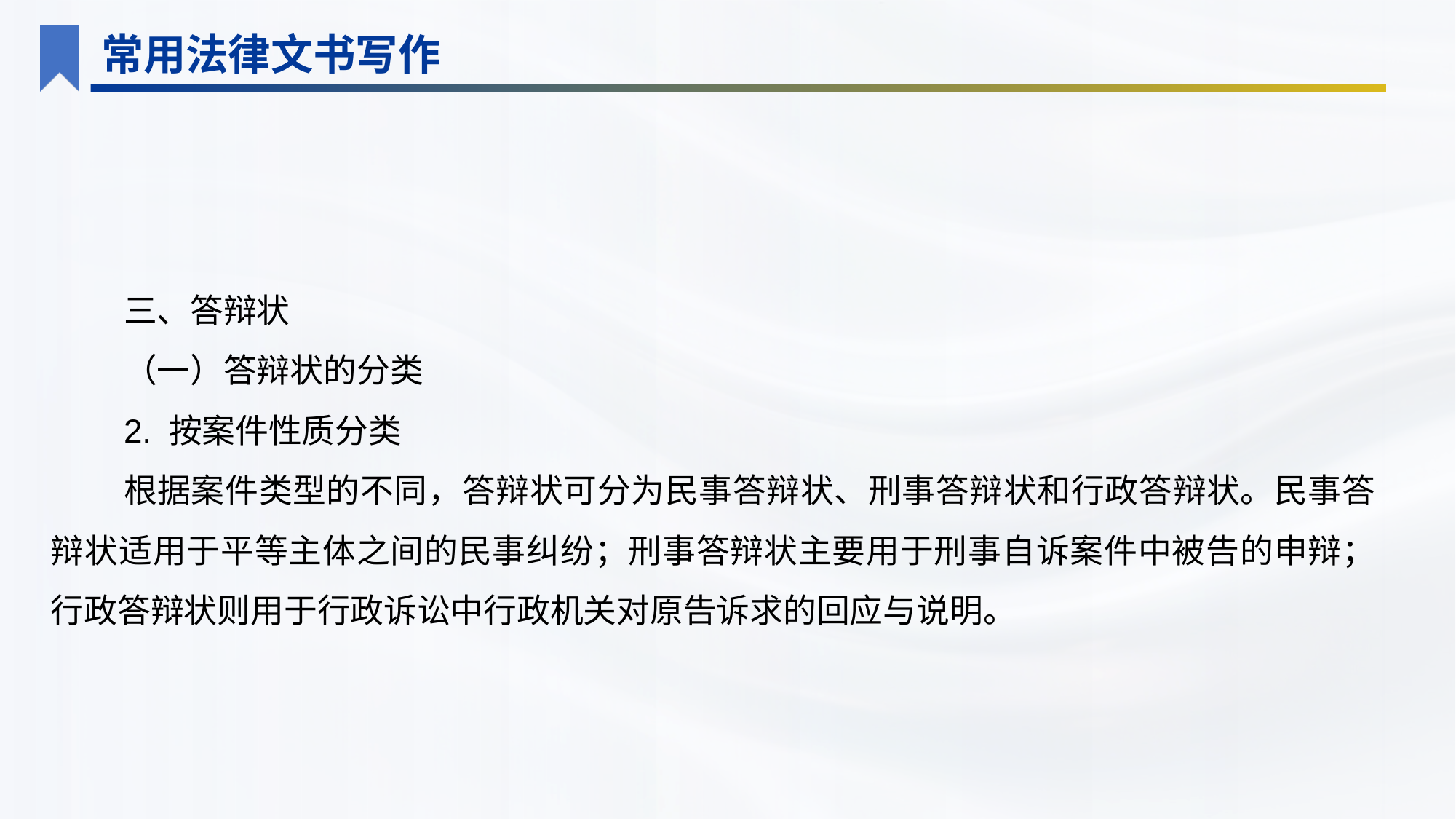

常用法律文书写作
三、答辩状
（一）答辩状的分类
2. 按案件性质分类
根据案件类型的不同，答辩状可分为民事答辩状、刑事答辩状和行政答辩状。民事答辩状适用于平等主体之间的民事纠纷；刑事答辩状主要用于刑事自诉案件中被告的申辩；行政答辩状则用于行政诉讼中行政机关对原告诉求的回应与说明。